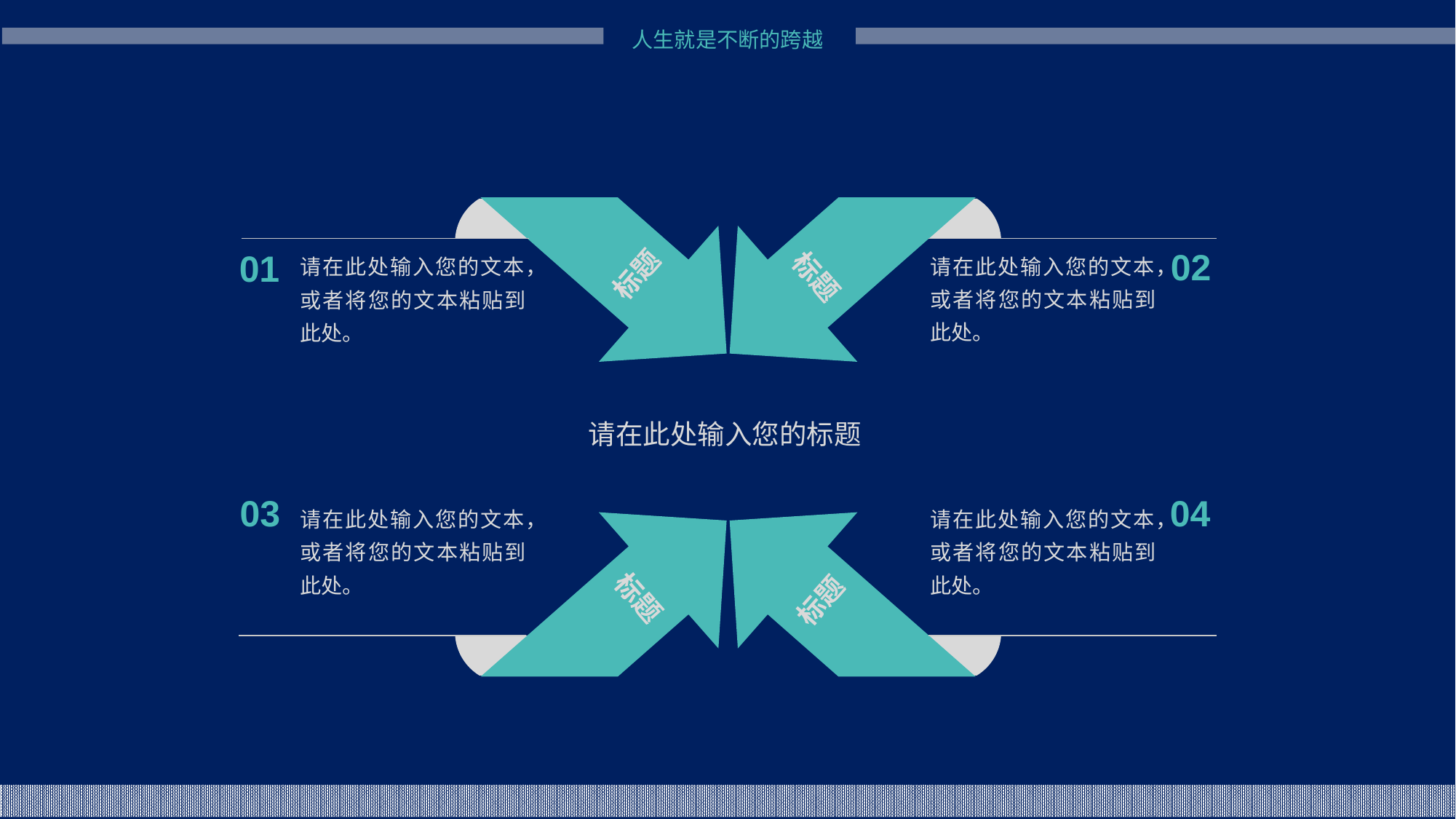

标题
标题

02
请在此处输入您的文本，或者将您的文本粘贴到此处。
01
请在此处输入您的文本，或者将您的文本粘贴到此处。
请在此处输入您的标题
04
03
请在此处输入您的文本，或者将您的文本粘贴到此处。
请在此处输入您的文本，或者将您的文本粘贴到此处。
标题
标题